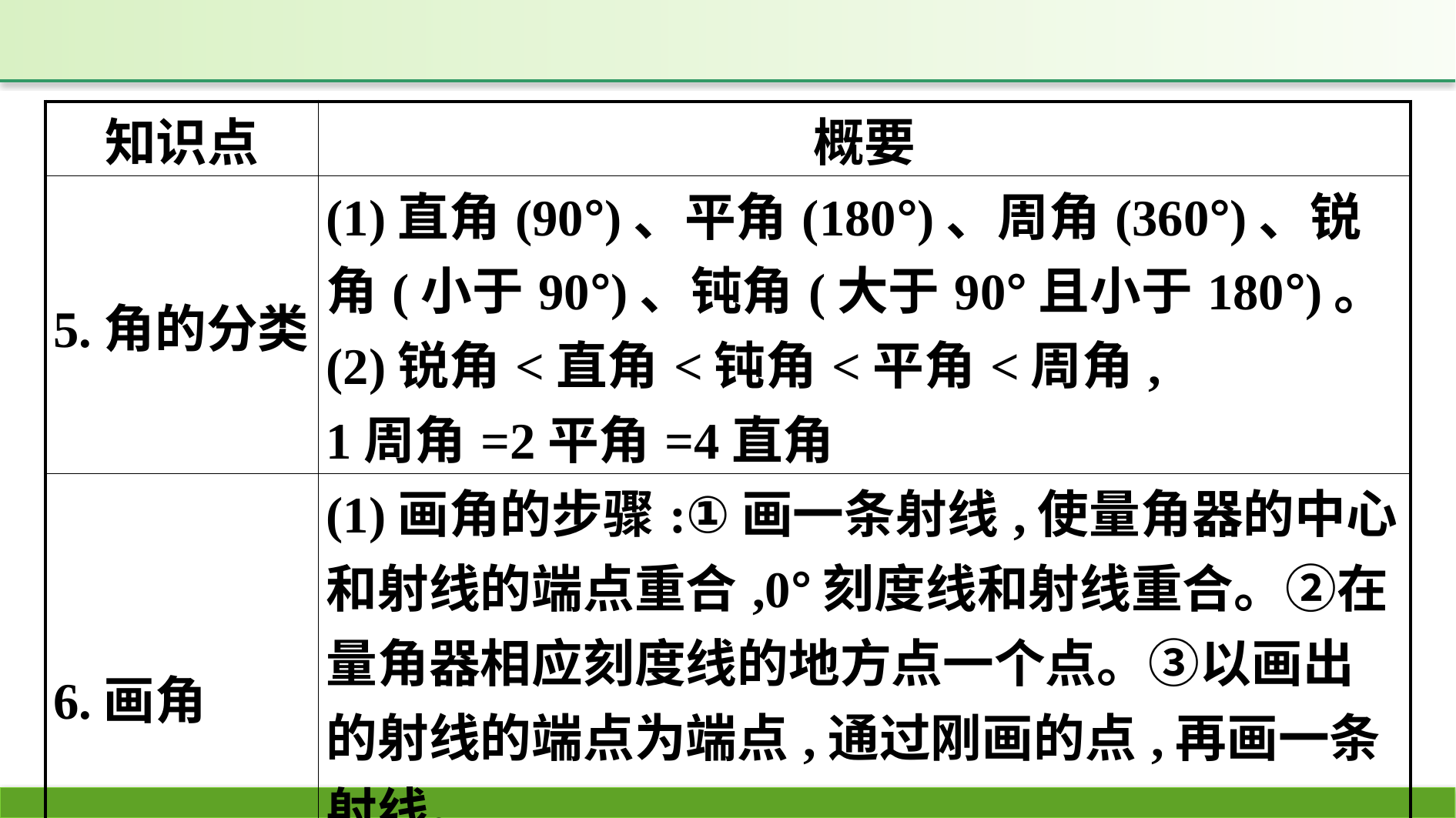

| 知识点 | 概要 |
| --- | --- |
| 5.角的分类 | (1)直角(90°)、平角(180°)、周角(360°)、锐角(小于90°)、钝角(大于90°且小于180°)。 (2)锐角<直角<钝角<平角<周角, 1周角=2平角=4直角 |
| 6.画角 | (1)画角的步骤:①画一条射线,使量角器的中心和射线的端点重合,0°刻度线和射线重合。②在量角器相应刻度线的地方点一个点。③以画出的射线的端点为端点,通过刚画的点,再画一条射线。 (2)特殊角的画法:可以用三角尺画 |